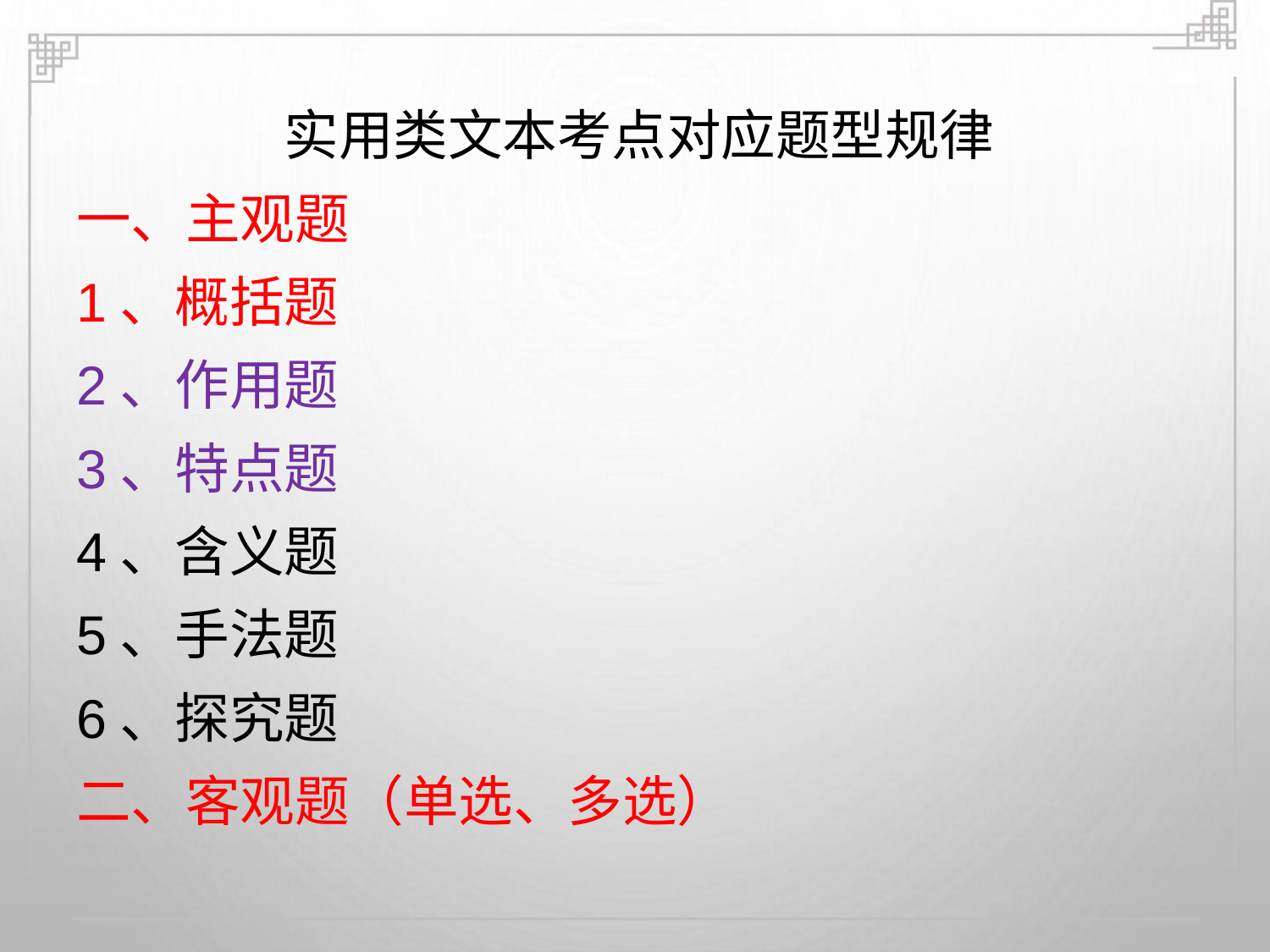

实用类文本考点对应题型规律
一、主观题
1、概括题
2、作用题
3、特点题
4、含义题
5、手法题
6、探究题
二、客观题（单选、多选）